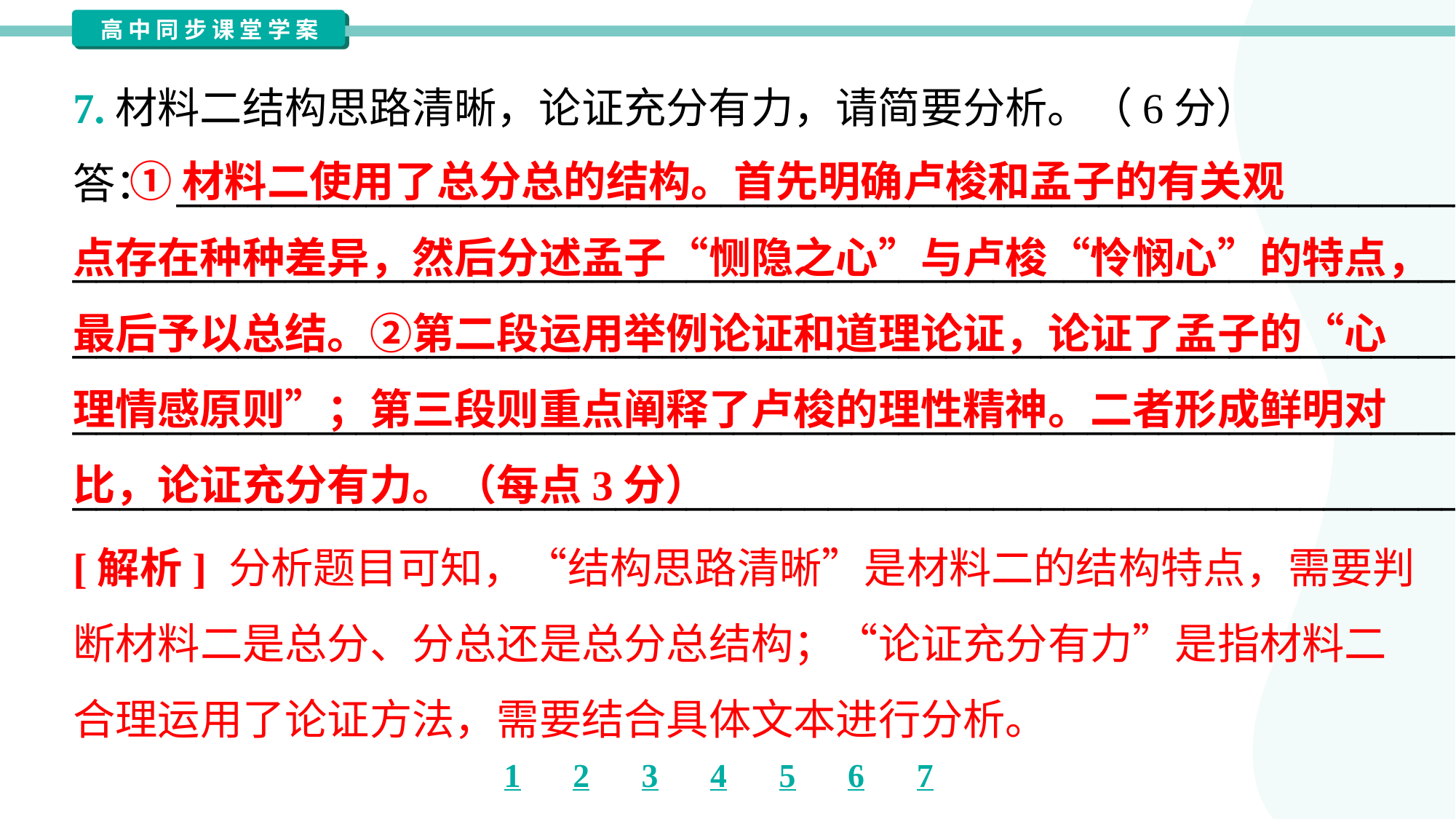

7.材料二结构思路清晰，论证充分有力，请简要分析。（6分）
答： ________________________________________________________
_____________________________________________________________
_____________________________________________________________
_____________________________________________________________
_____________________________________________________________
      ①材料二使用了总分总的结构。首先明确卢梭和孟子的有关观
点存在种种差异，然后分述孟子“恻隐之心”与卢梭“怜悯心”的特点，
最后予以总结。②第二段运用举例论证和道理论证，论证了孟子的“心
理情感原则”；第三段则重点阐释了卢梭的理性精神。二者形成鲜明对
比，论证充分有力。（每点3分）
[解析] 分析题目可知，“结构思路清晰”是材料二的结构特点，需要判
断材料二是总分、分总还是总分总结构；“论证充分有力”是指材料二
合理运用了论证方法，需要结合具体文本进行分析。